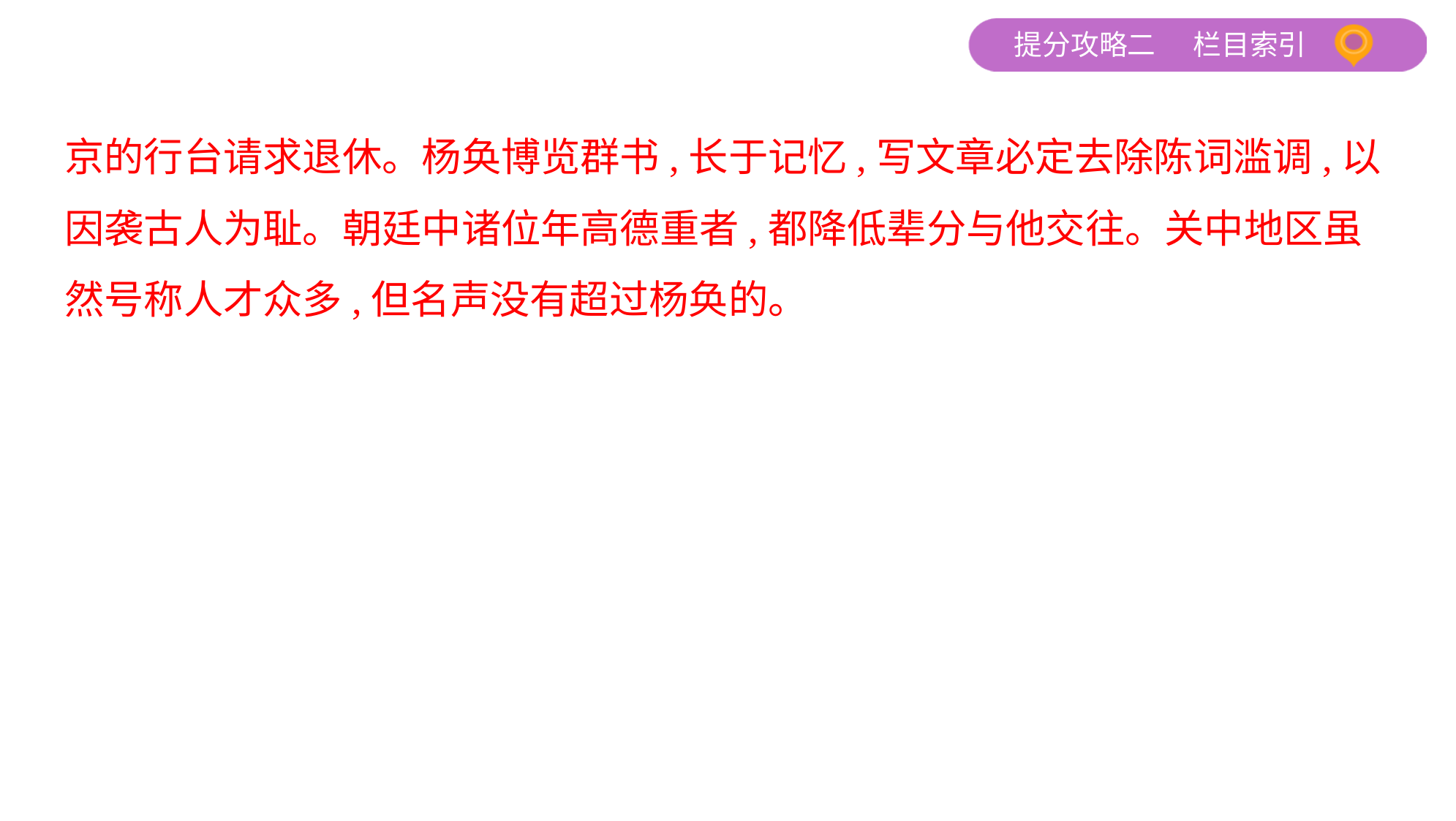

京的行台请求退休。杨奂博览群书,长于记忆,写文章必定去除陈词滥调,以
因袭古人为耻。朝廷中诸位年高德重者,都降低辈分与他交往。关中地区虽
然号称人才众多,但名声没有超过杨奂的。